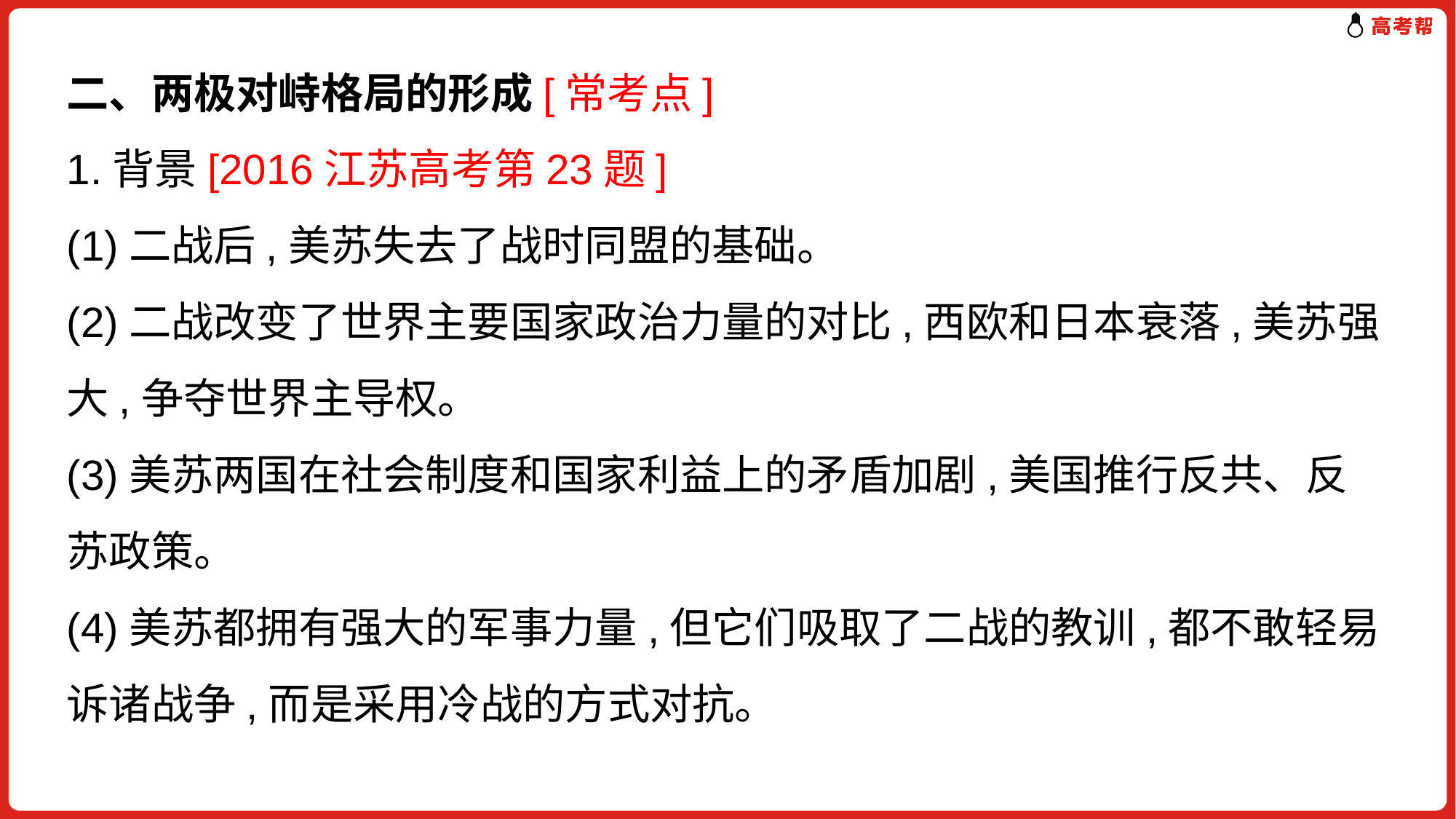

二、两极对峙格局的形成[常考点]
1.背景[2016江苏高考第23题]
(1)二战后,美苏失去了战时同盟的基础。
(2)二战改变了世界主要国家政治力量的对比,西欧和日本衰落,美苏强大,争夺世界主导权。
(3)美苏两国在社会制度和国家利益上的矛盾加剧,美国推行反共、反苏政策。
(4)美苏都拥有强大的军事力量,但它们吸取了二战的教训,都不敢轻易诉诸战争,而是采用冷战的方式对抗。